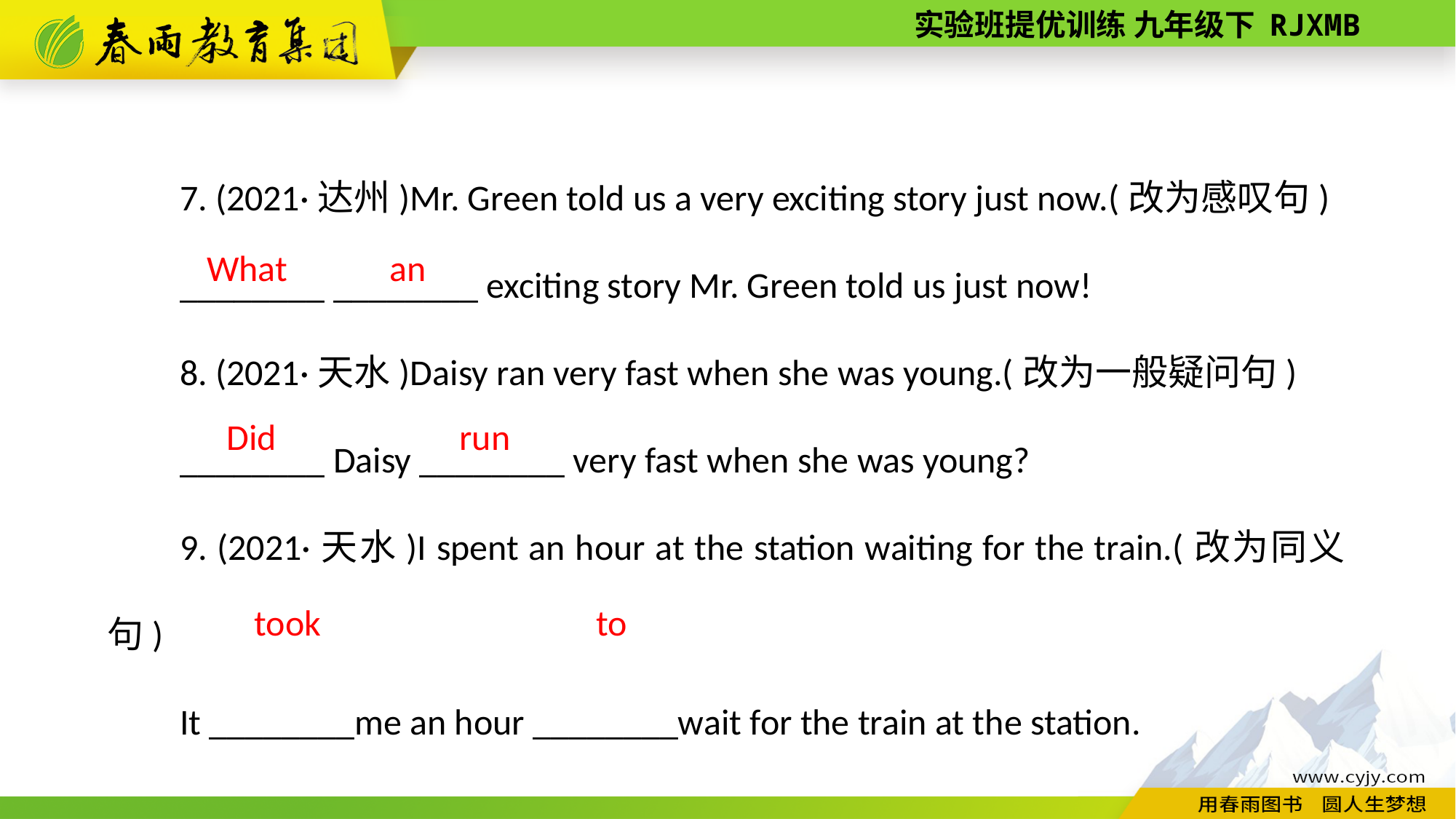

7. (2021·达州)Mr. Green told us a very exciting story just now.(改为感叹句)
________ ________ exciting story Mr. Green told us just now!
8. (2021·天水)Daisy ran very fast when she was young.(改为一般疑问句)
________ Daisy ________ very fast when she was young?
9. (2021·天水)I spent an hour at the station waiting for the train.(改为同义句)
It ________me an hour ________wait for the train at the station.
What
an
 Did
run
to
took